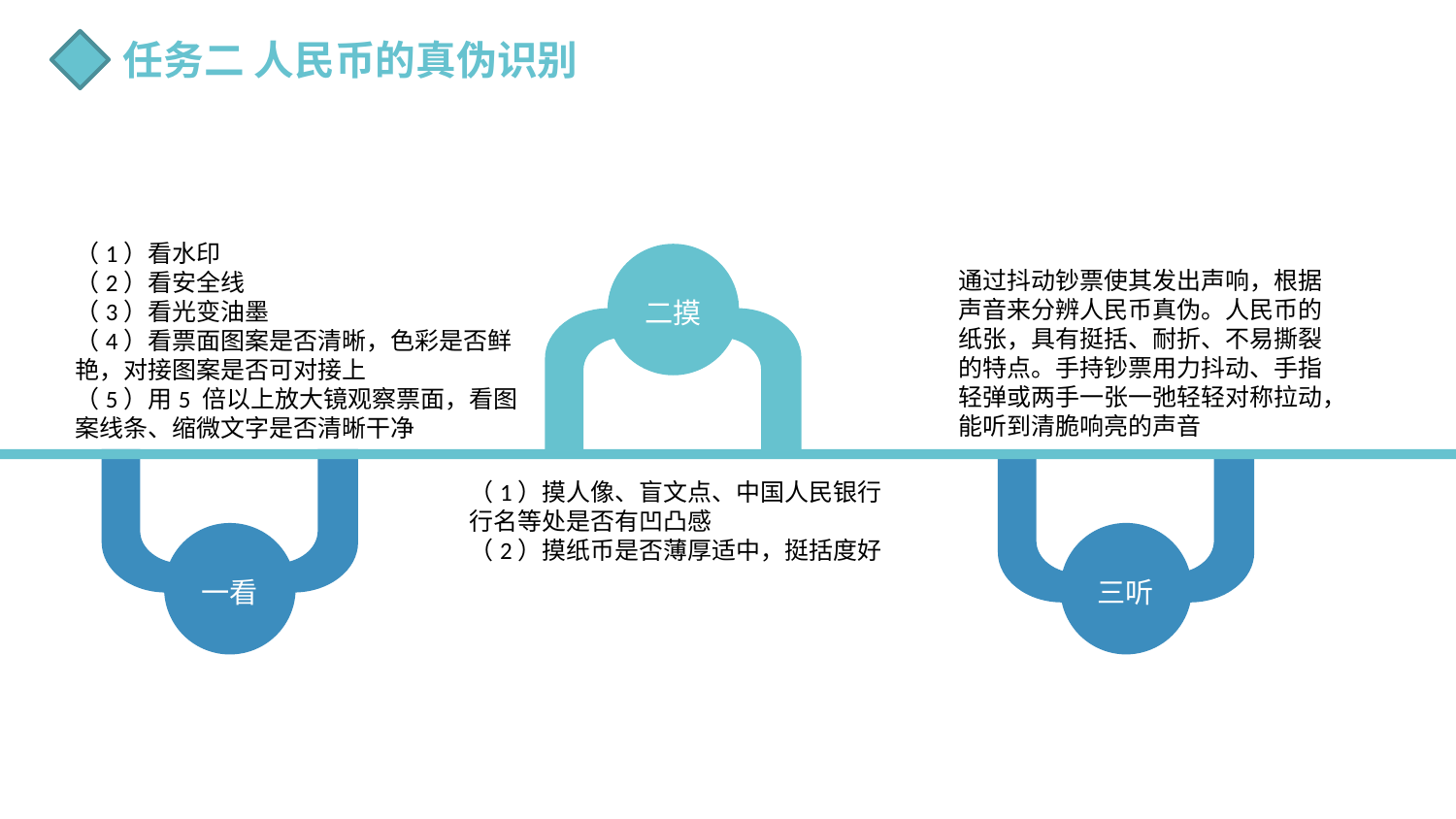

任务二 人民币的真伪识别

（1）看水印
（2）看安全线
（3）看光变油墨
（4）看票面图案是否清晰，色彩是否鲜艳，对接图案是否可对接上
（5）用5 倍以上放大镜观察票面，看图案线条、缩微文字是否清晰干净

通过抖动钞票使其发出声响，根据声音来分辨人民币真伪。人民币的纸张，具有挺括、耐折、不易撕裂的特点。手持钞票用力抖动、手指轻弹或两手一张一弛轻轻对称拉动，能听到清脆响亮的声音
二摸

（1）摸人像、盲文点、中国人民银行行名等处是否有凹凸感
（2）摸纸币是否薄厚适中，挺括度好

一看
三听